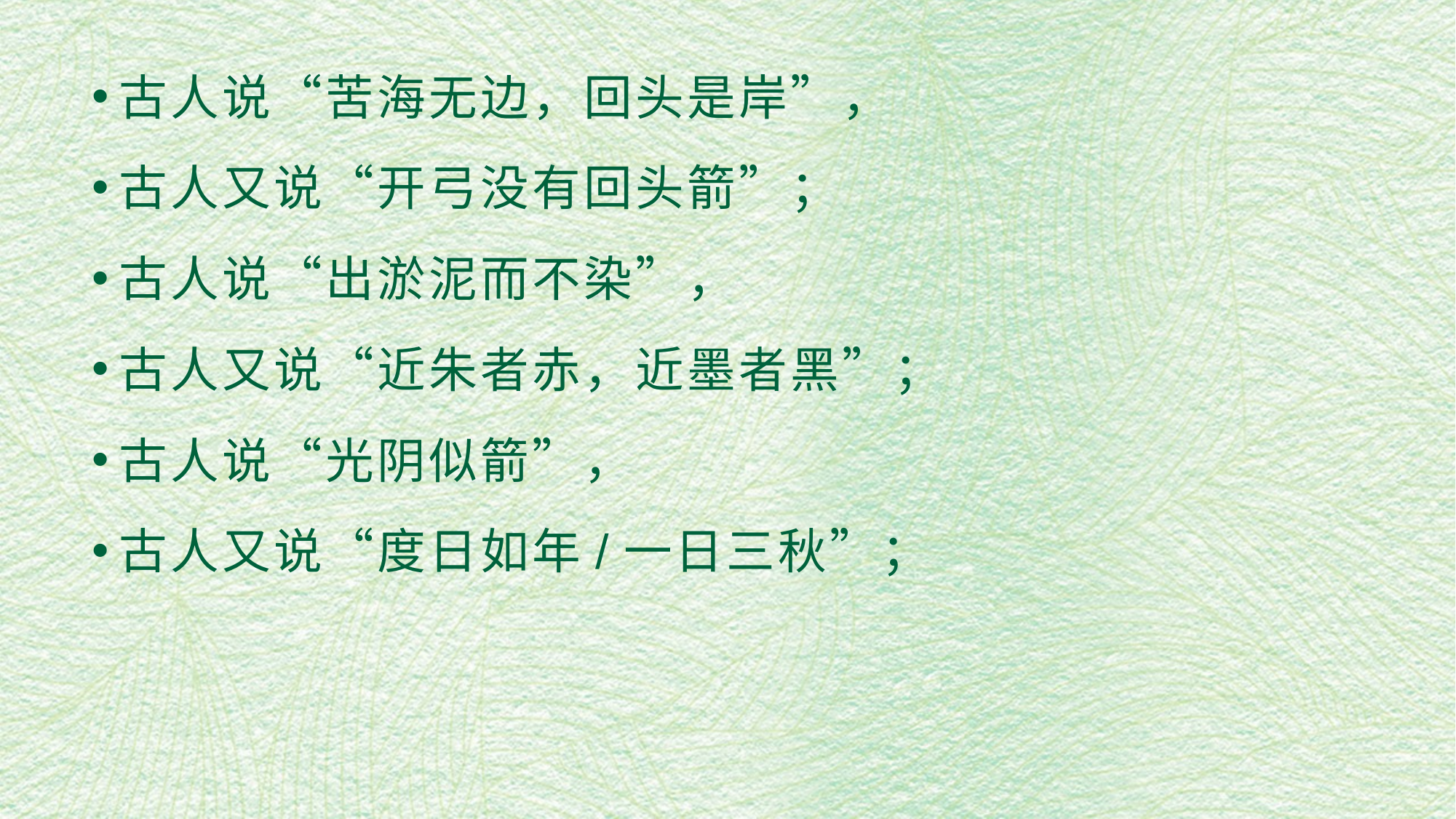

古人说“苦海无边，回头是岸”，
古人又说“开弓没有回头箭”；
古人说“出淤泥而不染”，
古人又说“近朱者赤，近墨者黑”；
古人说“光阴似箭”，
古人又说“度日如年/一日三秋”；